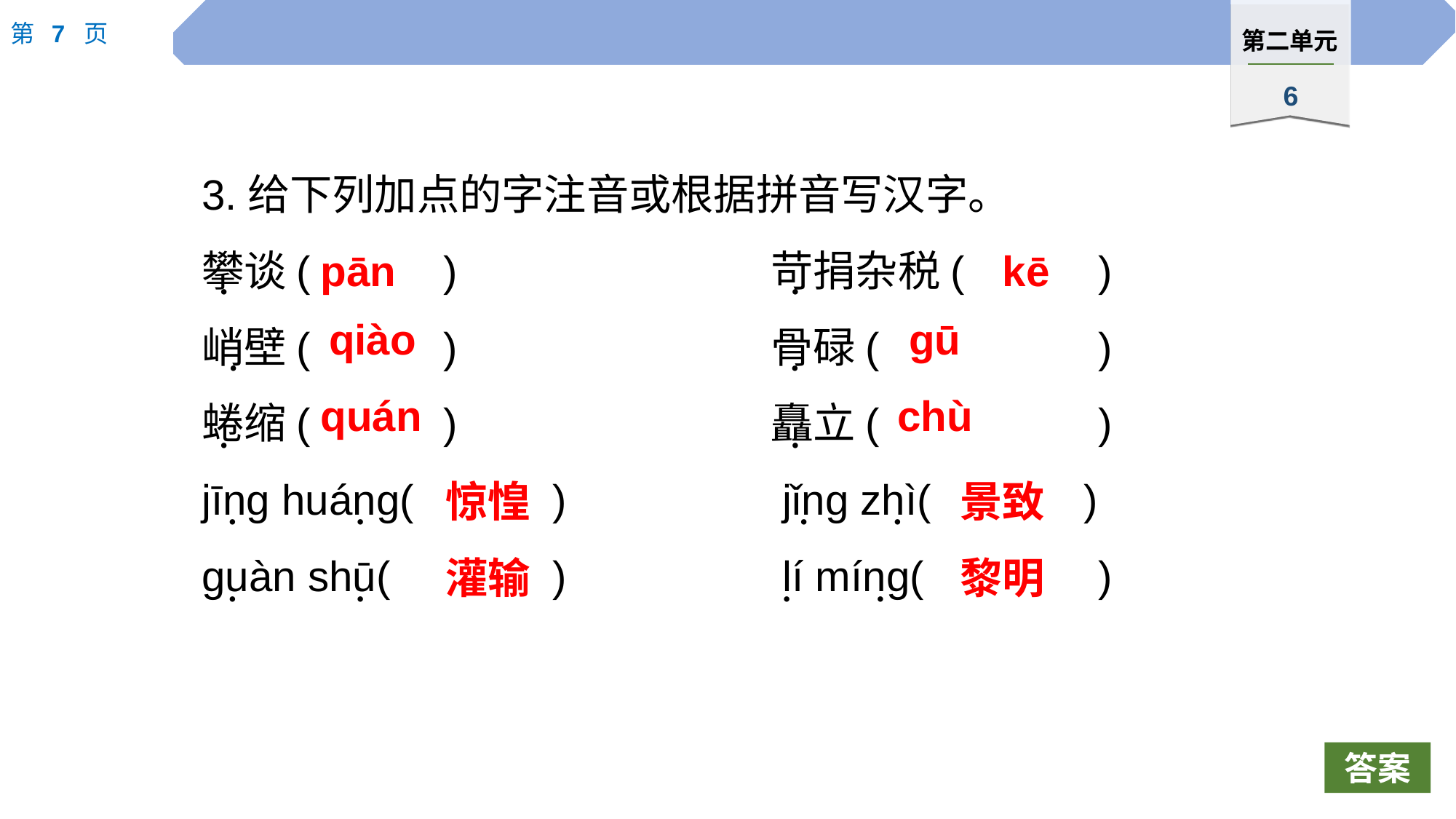

3.给下列加点的字注音或根据拼音写汉字。
攀谈(		)			苛捐杂税(		)
峭壁(		)			骨碌(		)
蜷缩(		)			矗立(		)
jīng huáng(		)		 jǐng zhì(	        )
guàn shū(		)		 lí míng(		)

pān
kē
 ·
 ·
qiào
gū
 ·
 ·
quán
chù
 ·
 ·
惊惶
景致
 ·
 ·
 ·
 ·
灌输
黎明
 ·
 ·
 ·
 ·
答案